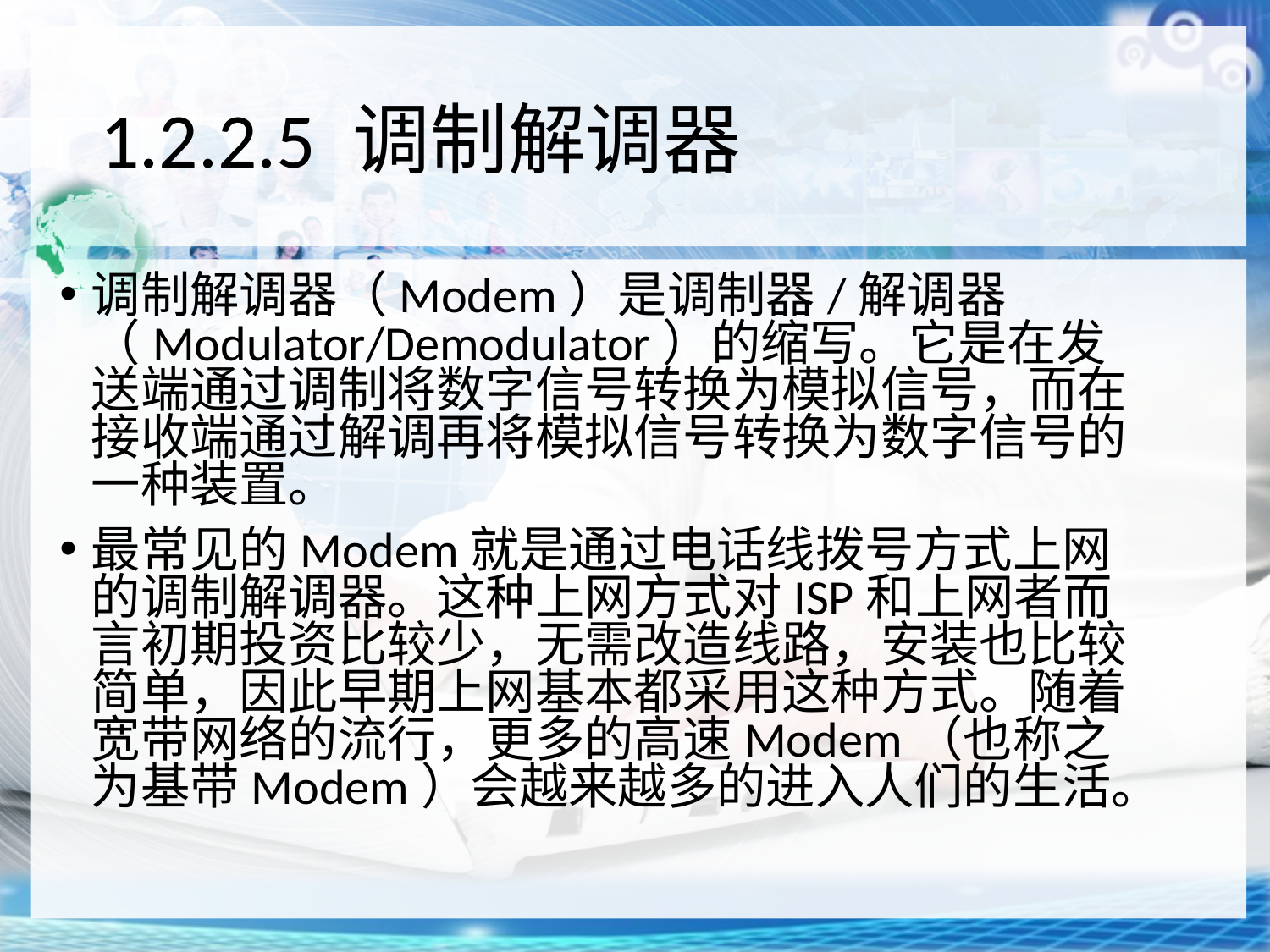

# 1.2.2.5 调制解调器
调制解调器（Modem）是调制器/解调器（Modulator/Demodulator）的缩写。它是在发送端通过调制将数字信号转换为模拟信号，而在接收端通过解调再将模拟信号转换为数字信号的一种装置。
最常见的Modem就是通过电话线拨号方式上网的调制解调器。这种上网方式对ISP和上网者而言初期投资比较少，无需改造线路，安装也比较简单，因此早期上网基本都采用这种方式。随着宽带网络的流行，更多的高速Modem（也称之为基带Modem）会越来越多的进入人们的生活。